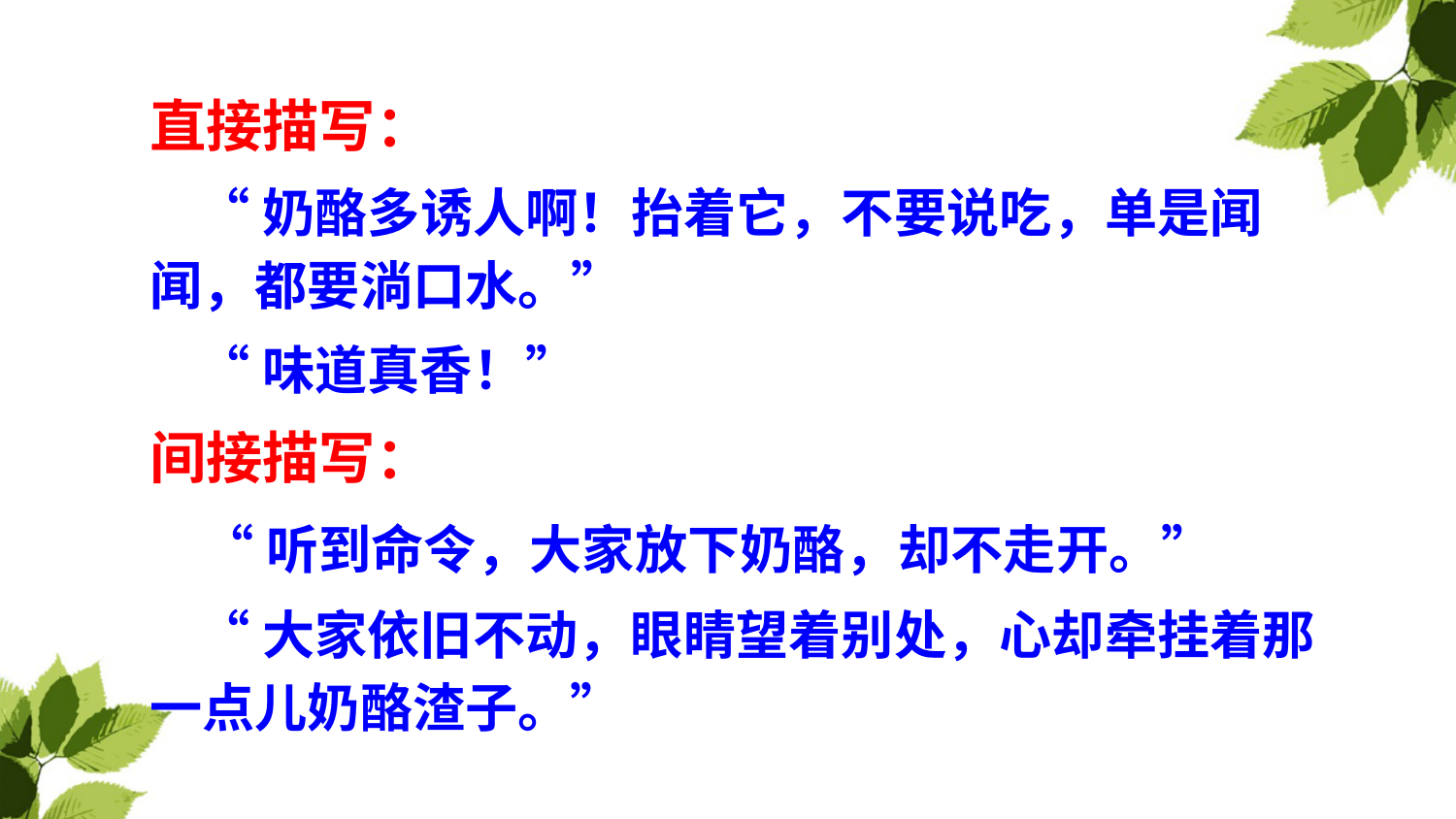

直接描写：
    “奶酪多诱人啊！抬着它，不要说吃，单是闻闻，都要淌口水。”
    “味道真香！”
间接描写：
    “听到命令，大家放下奶酪，却不走开。”
    “大家依旧不动，眼睛望着别处，心却牵挂着那一点儿奶酪渣子。”